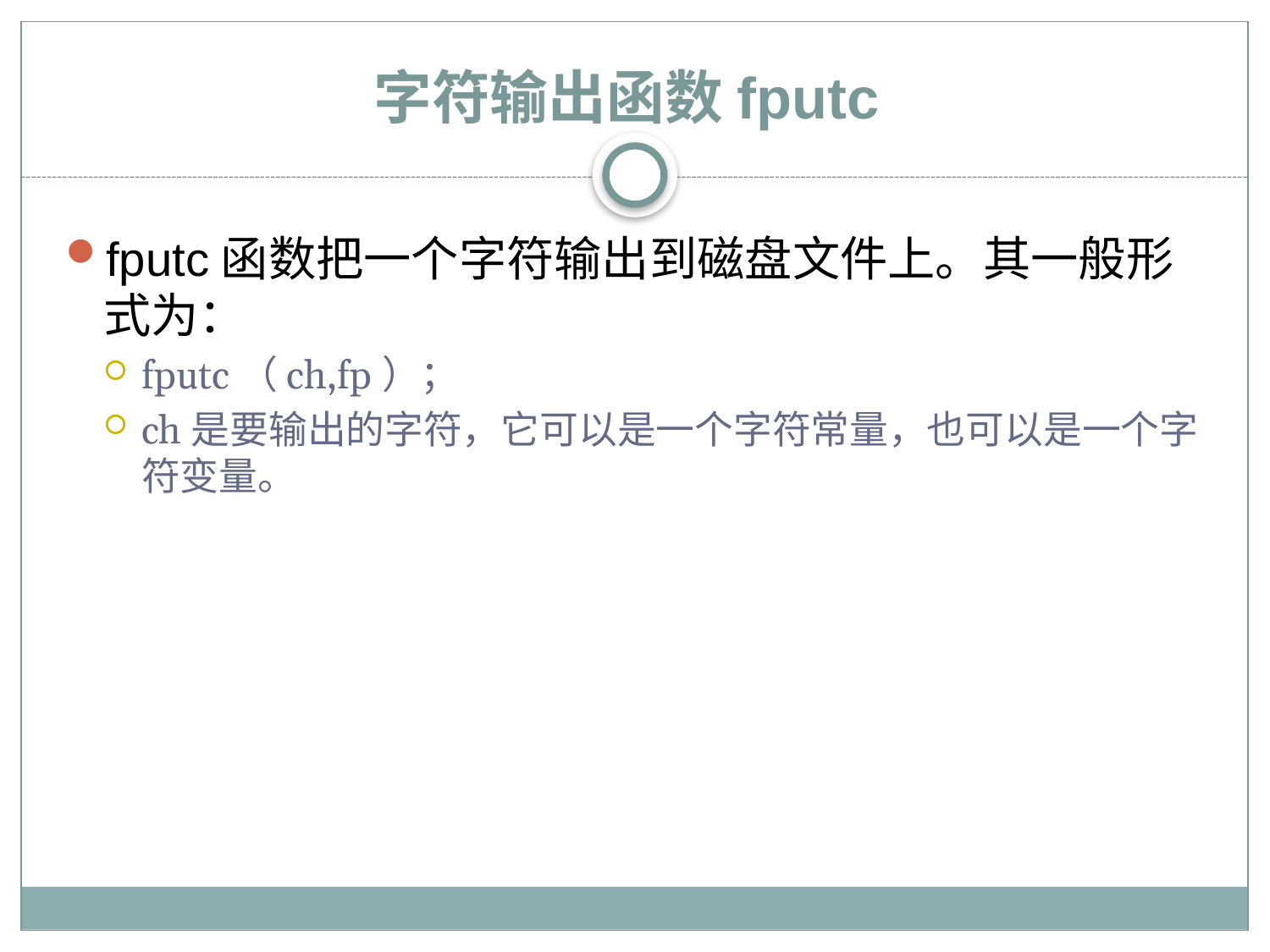

# 字符输出函数fputc
fputc函数把一个字符输出到磁盘文件上。其一般形式为：
fputc（ch,fp）；
ch是要输出的字符，它可以是一个字符常量，也可以是一个字符变量。